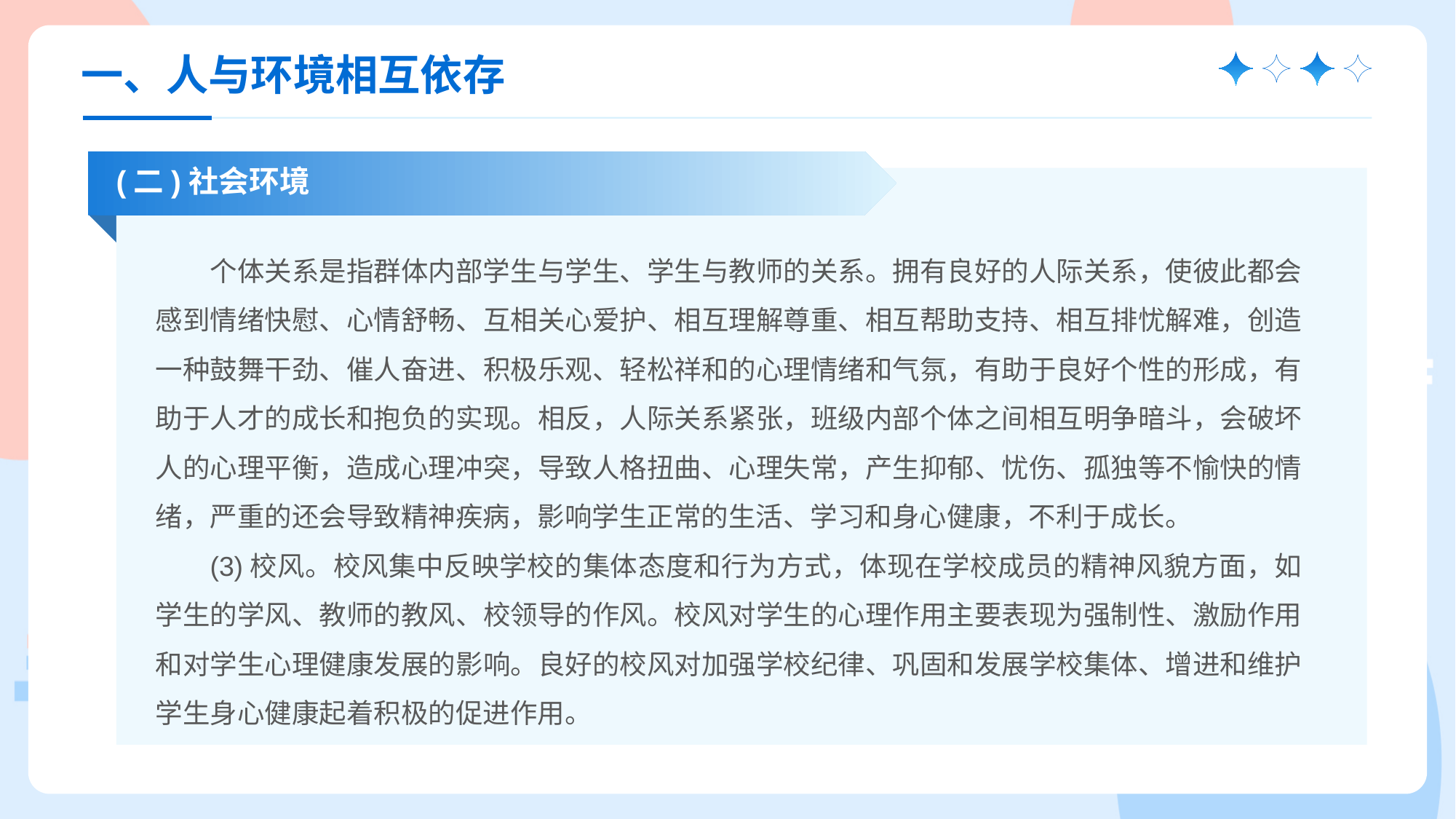

一、人与环境相互依存
(二)社会环境

个体关系是指群体内部学生与学生、学生与教师的关系。拥有良好的人际关系，使彼此都会感到情绪快慰、心情舒畅、互相关心爱护、相互理解尊重、相互帮助支持、相互排忧解难，创造一种鼓舞干劲、催人奋进、积极乐观、轻松祥和的心理情绪和气氛，有助于良好个性的形成，有助于人才的成长和抱负的实现。相反，人际关系紧张，班级内部个体之间相互明争暗斗，会破坏人的心理平衡，造成心理冲突，导致人格扭曲、心理失常，产生抑郁、忧伤、孤独等不愉快的情绪，严重的还会导致精神疾病，影响学生正常的生活、学习和身心健康，不利于成长。
(3)校风。校风集中反映学校的集体态度和行为方式，体现在学校成员的精神风貌方面，如学生的学风、教师的教风、校领导的作风。校风对学生的心理作用主要表现为强制性、激励作用和对学生心理健康发展的影响。良好的校风对加强学校纪律、巩固和发展学校集体、增进和维护学生身心健康起着积极的促进作用。